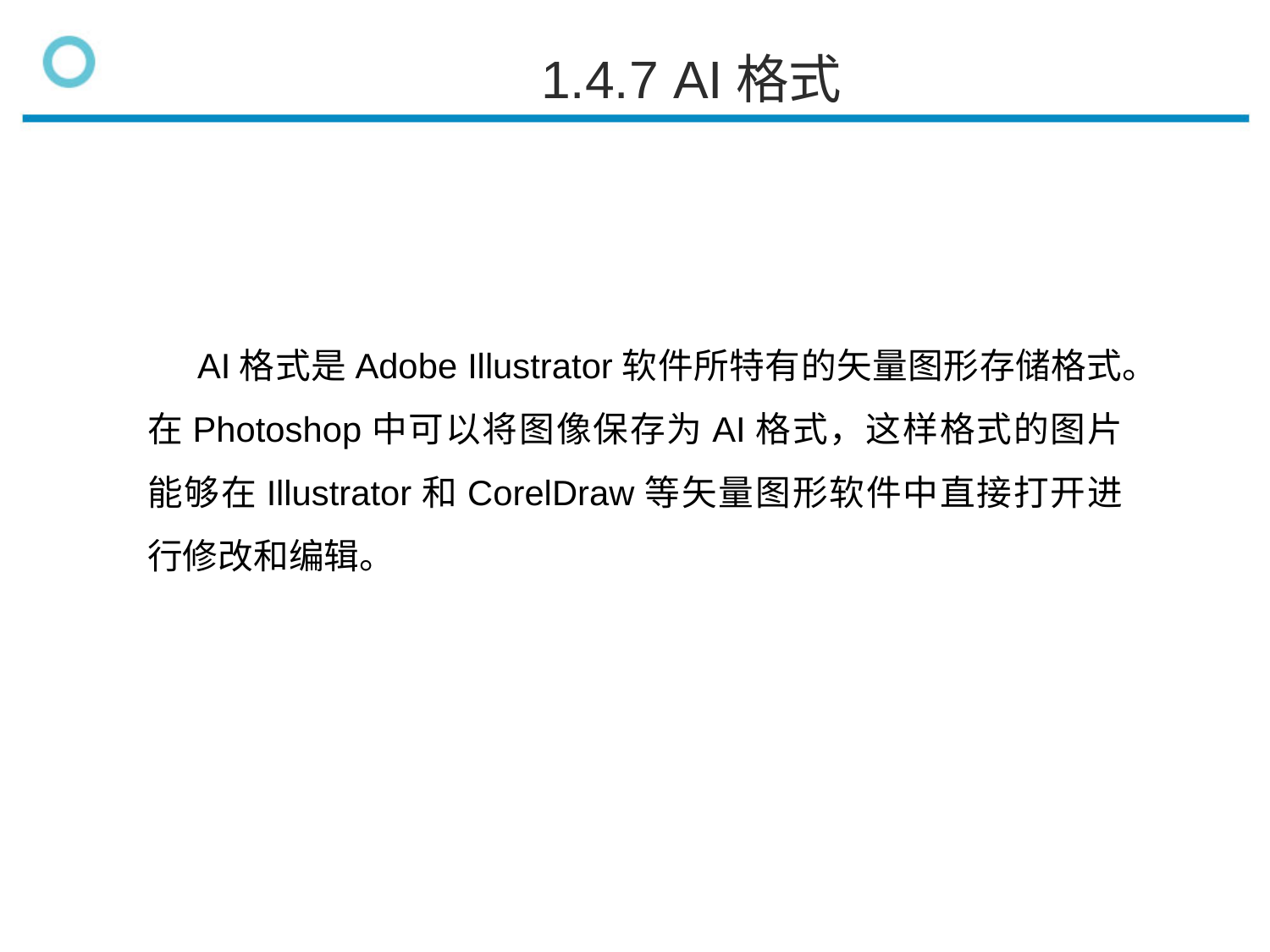

1.4.7 AI格式

AI格式是Adobe Illustrator软件所特有的矢量图形存储格式。在Photoshop中可以将图像保存为AI格式，这样格式的图片能够在Illustrator和CorelDraw等矢量图形软件中直接打开进行修改和编辑。